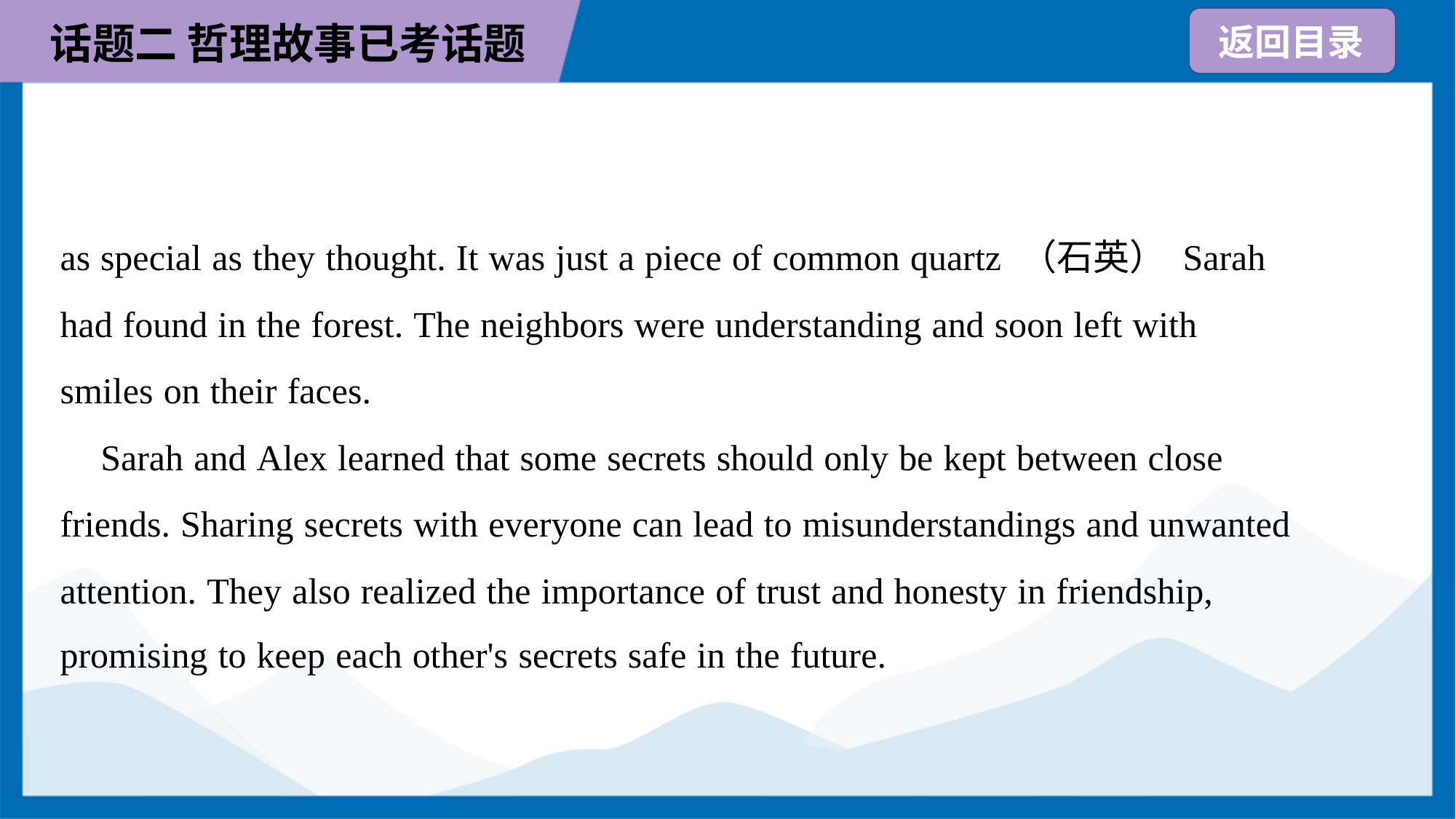

as special as they thought. It was just a piece of common quartz （石英） Sarah
had found in the forest. The neighbors were understanding and soon left with
smiles on their faces.
    Sarah and Alex learned that some secrets should only be kept between close
friends. Sharing secrets with everyone can lead to misunderstandings and unwanted
attention. They also realized the importance of trust and honesty in friendship,
promising to keep each other's secrets safe in the future.